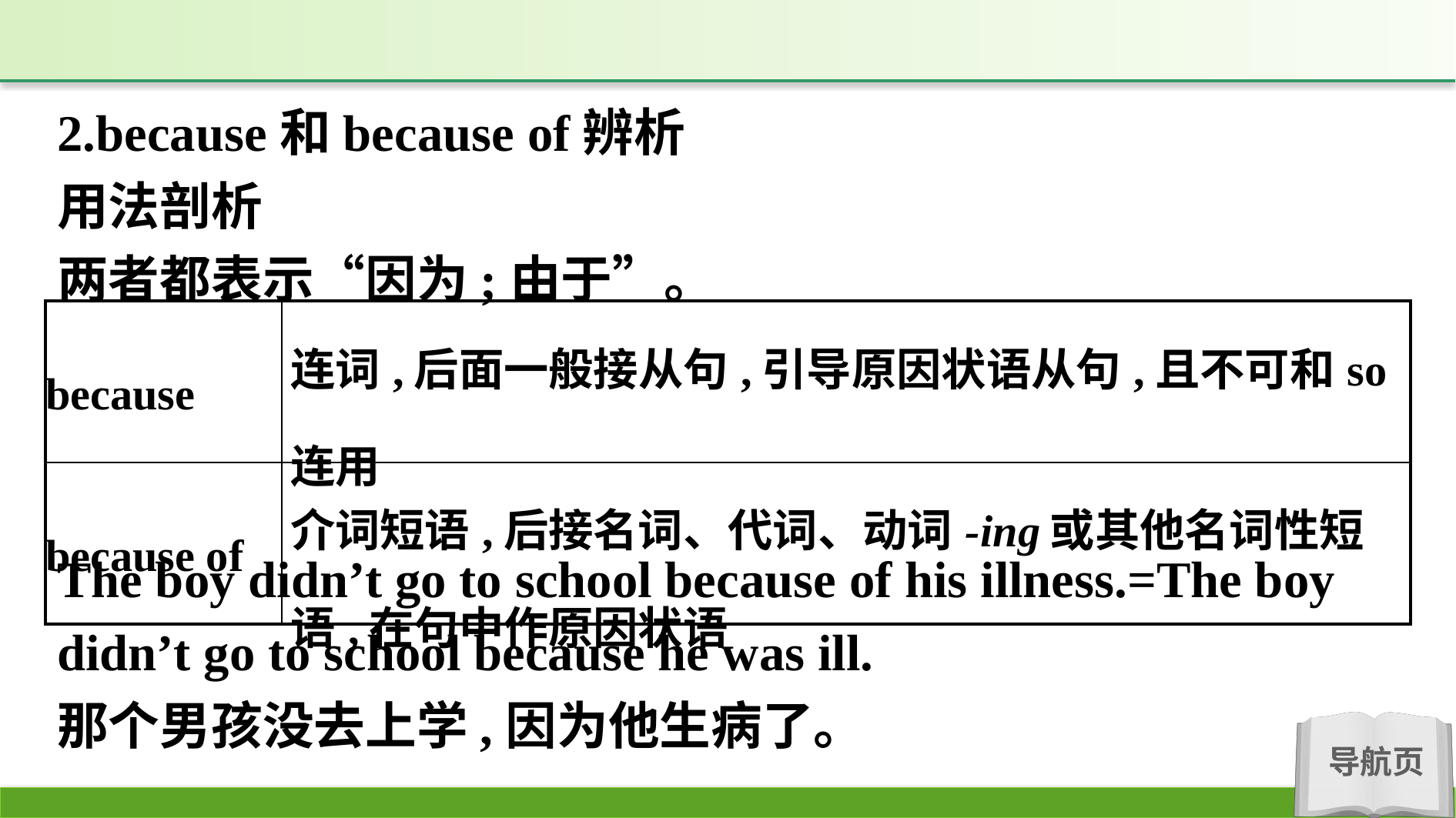

2.because和because of辨析
用法剖析
两者都表示“因为;由于”。
| because | 连词,后面一般接从句,引导原因状语从句,且不可和so连用 |
| --- | --- |
| because of | 介词短语,后接名词、代词、动词-ing或其他名词性短语,在句中作原因状语 |
The boy didn’t go to school because of his illness.=The boy didn’t go to school because he was ill.
那个男孩没去上学,因为他生病了。